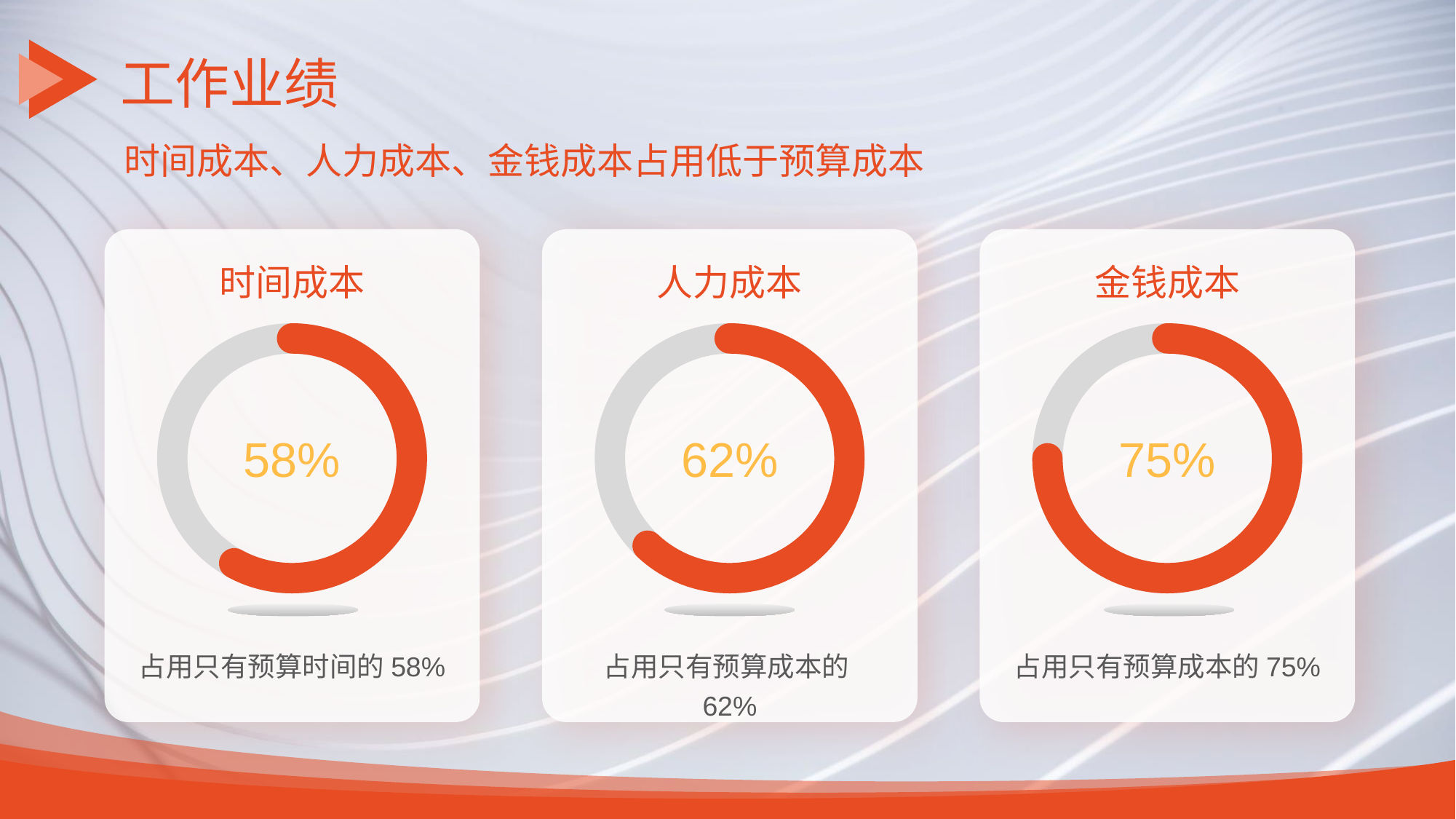

工作业绩
时间成本、人力成本、金钱成本占用低于预算成本

时间成本

58%

占用只有预算时间的58%

人力成本

62%

占用只有预算成本的62%

金钱成本

75%

占用只有预算成本的75%